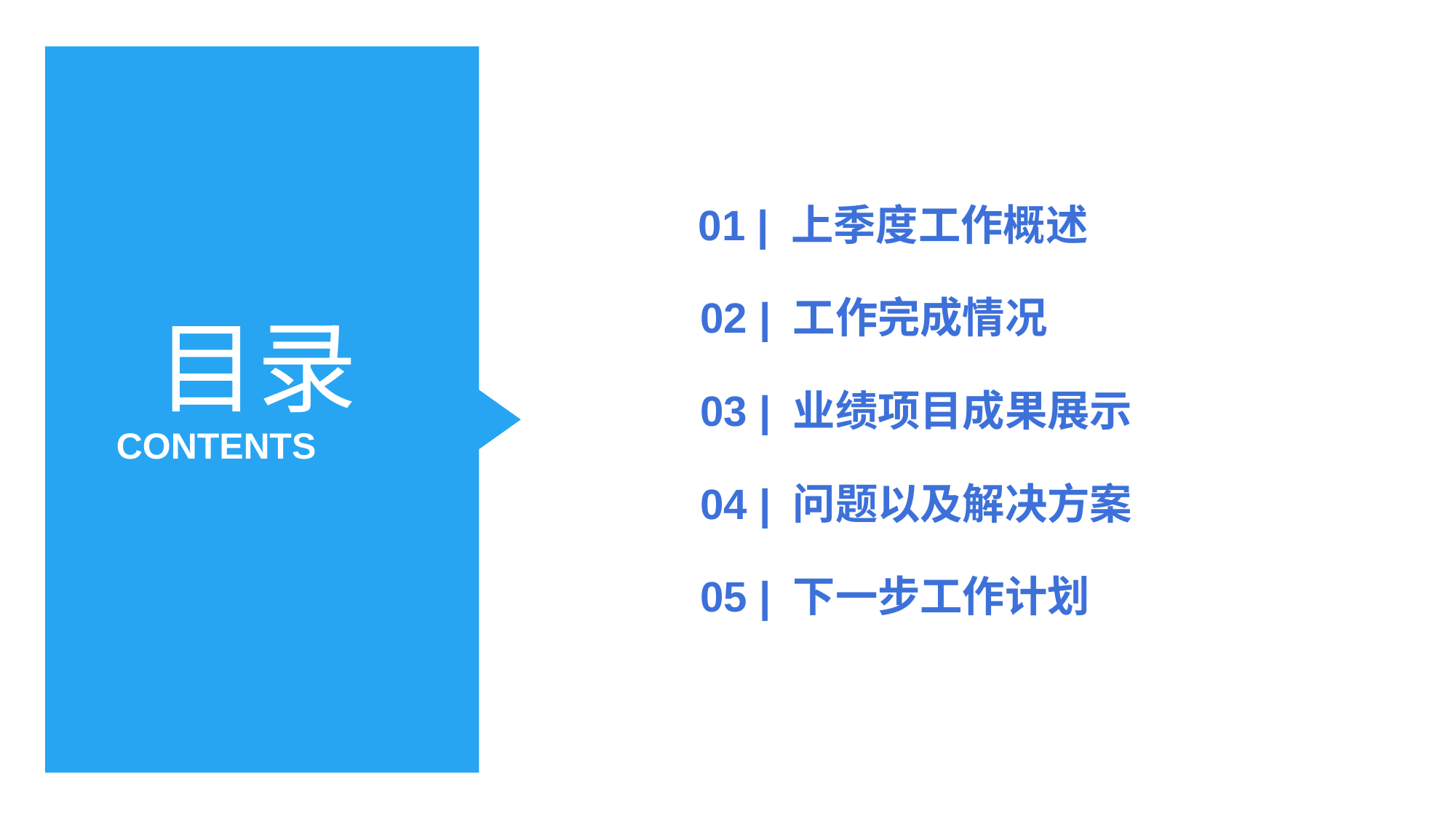

01 | 上季度工作概述
02 | 工作完成情况
目录
03 | 业绩项目成果展示
CONTENTS
04 | 问题以及解决方案
05 | 下一步工作计划